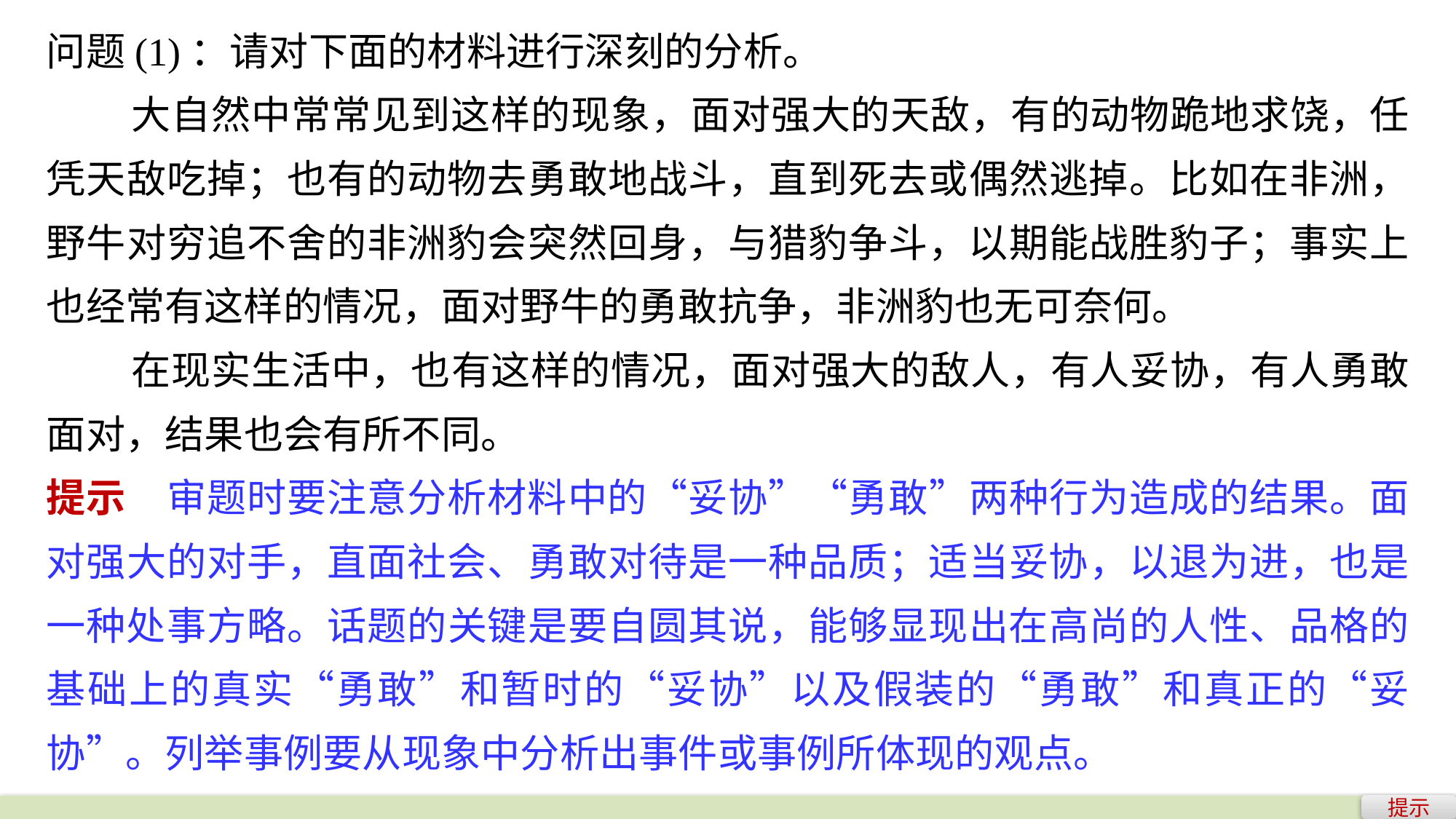

问题(1)：请对下面的材料进行深刻的分析。
        大自然中常常见到这样的现象，面对强大的天敌，有的动物跪地求饶，任凭天敌吃掉；也有的动物去勇敢地战斗，直到死去或偶然逃掉。比如在非洲，野牛对穷追不舍的非洲豹会突然回身，与猎豹争斗，以期能战胜豹子；事实上也经常有这样的情况，面对野牛的勇敢抗争，非洲豹也无可奈何。
        在现实生活中，也有这样的情况，面对强大的敌人，有人妥协，有人勇敢面对，结果也会有所不同。
提示　审题时要注意分析材料中的“妥协”“勇敢”两种行为造成的结果。面对强大的对手，直面社会、勇敢对待是一种品质；适当妥协，以退为进，也是一种处事方略。话题的关键是要自圆其说，能够显现出在高尚的人性、品格的基础上的真实“勇敢”和暂时的“妥协”以及假装的“勇敢”和真正的“妥协”。列举事例要从现象中分析出事件或事例所体现的观点。
提示